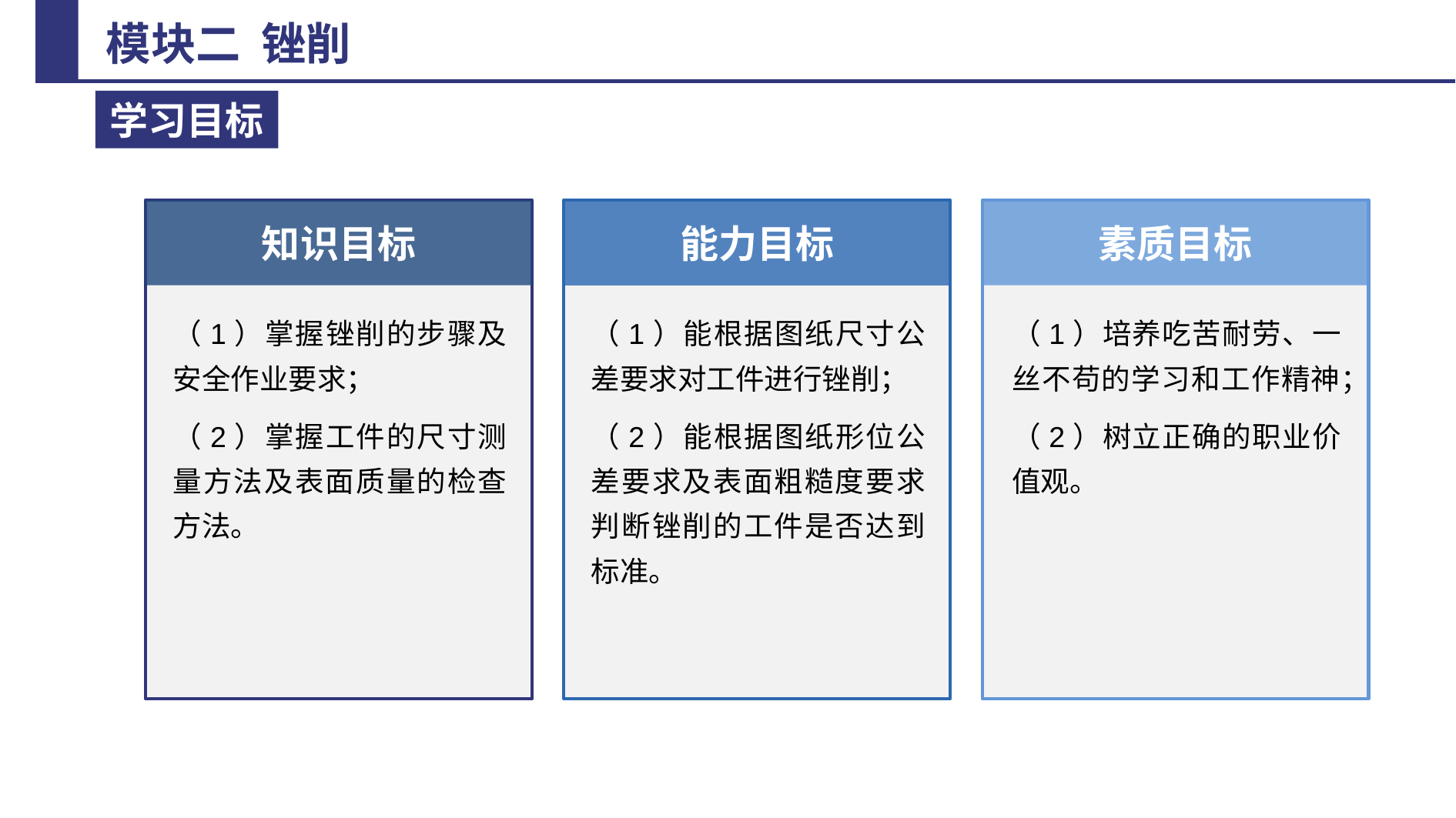

知识目标
素质目标

能力目标

（1）掌握锉削的步骤及安全作业要求；
（2）掌握工件的尺寸测量方法及表面质量的检查方法。
（1）能根据图纸尺寸公差要求对工件进行锉削；
（2）能根据图纸形位公差要求及表面粗糙度要求判断锉削的工件是否达到标准。
（1）培养吃苦耐劳、一丝不苟的学习和工作精神；
（2）树立正确的职业价值观。